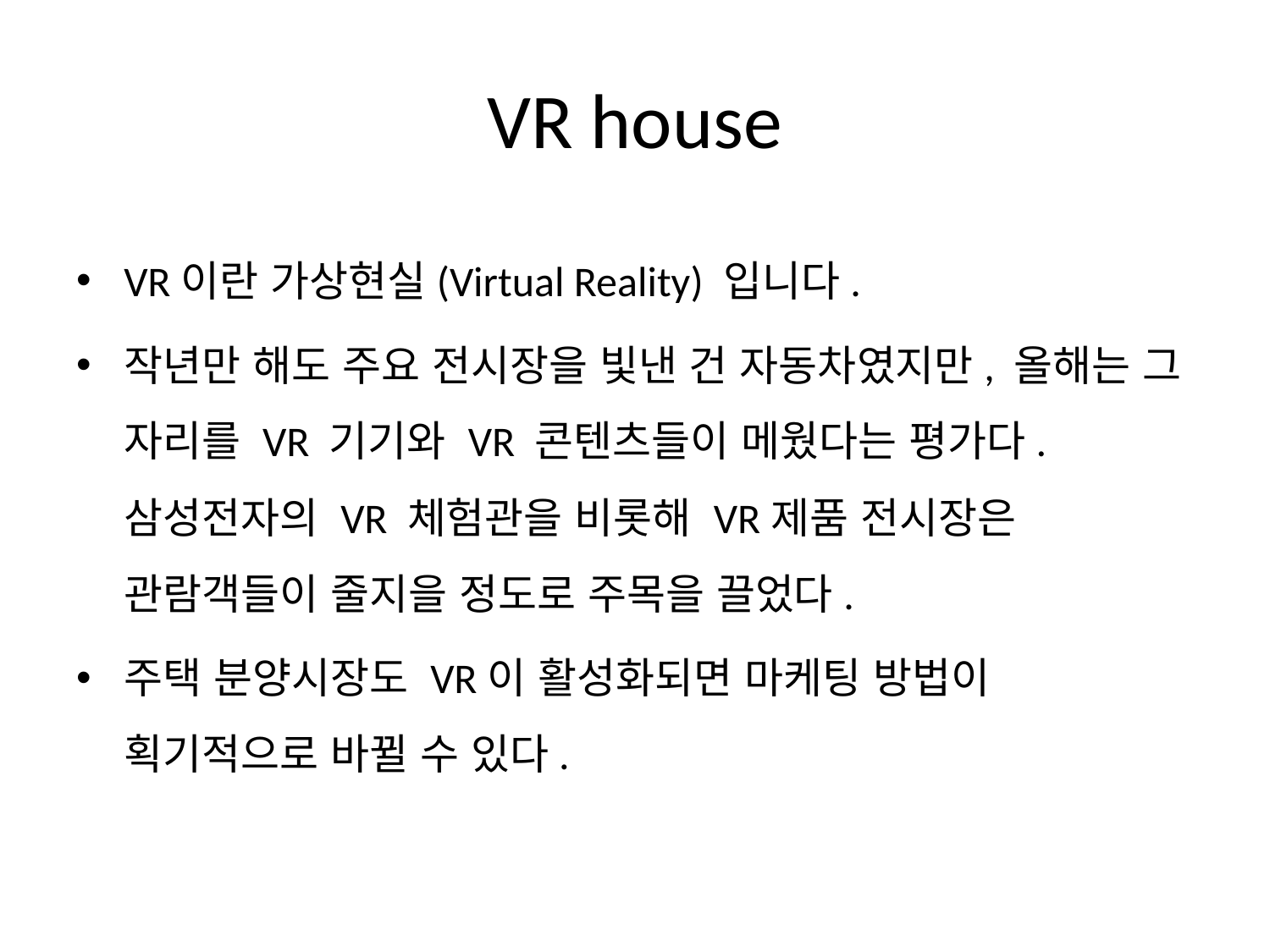

# VR house
VR이란 가상현실(Virtual Reality) 입니다.
작년만 해도 주요 전시장을 빛낸 건 자동차였지만, 올해는 그 자리를 VR 기기와 VR 콘텐츠들이 메웠다는 평가다. 삼성전자의 VR 체험관을 비롯해 VR제품 전시장은 관람객들이 줄지을 정도로 주목을 끌었다.
주택 분양시장도 VR이 활성화되면 마케팅 방법이 획기적으로 바뀔 수 있다.